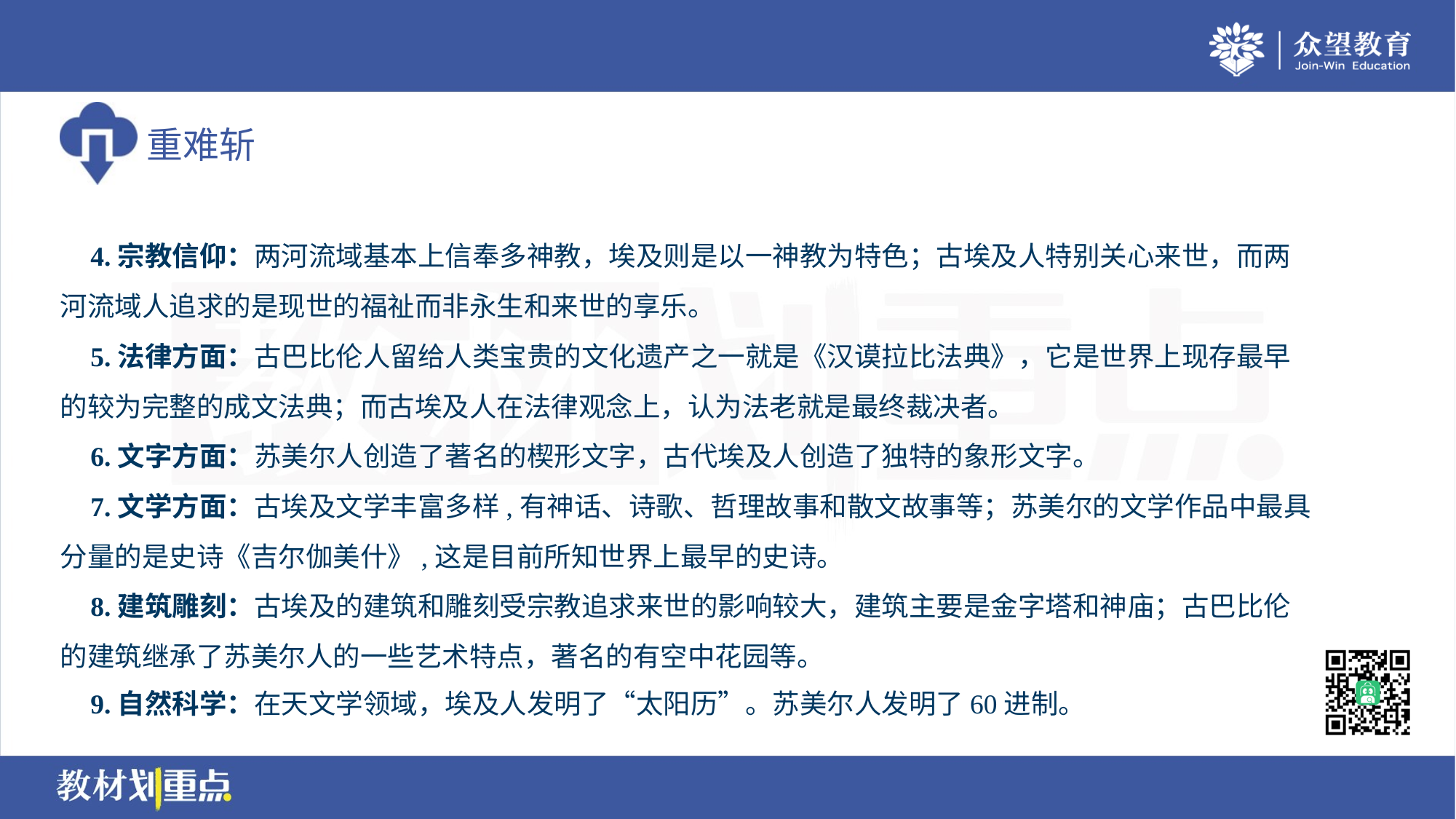

4.宗教信仰：两河流域基本上信奉多神教，埃及则是以一神教为特色；古埃及人特别关心来世，而两
河流域人追求的是现世的福祉而非永生和来世的享乐。
    5.法律方面：古巴比伦人留给人类宝贵的文化遗产之一就是《汉谟拉比法典》，它是世界上现存最早
的较为完整的成文法典；而古埃及人在法律观念上，认为法老就是最终裁决者。
    6.文字方面：苏美尔人创造了著名的楔形文字，古代埃及人创造了独特的象形文字。
    7.文学方面：古埃及文学丰富多样,有神话、诗歌、哲理故事和散文故事等；苏美尔的文学作品中最具
分量的是史诗《吉尔伽美什》,这是目前所知世界上最早的史诗。
    8.建筑雕刻：古埃及的建筑和雕刻受宗教追求来世的影响较大，建筑主要是金字塔和神庙；古巴比伦
的建筑继承了苏美尔人的一些艺术特点，著名的有空中花园等。
    9.自然科学：在天文学领域，埃及人发明了“太阳历”。苏美尔人发明了60进制。#9